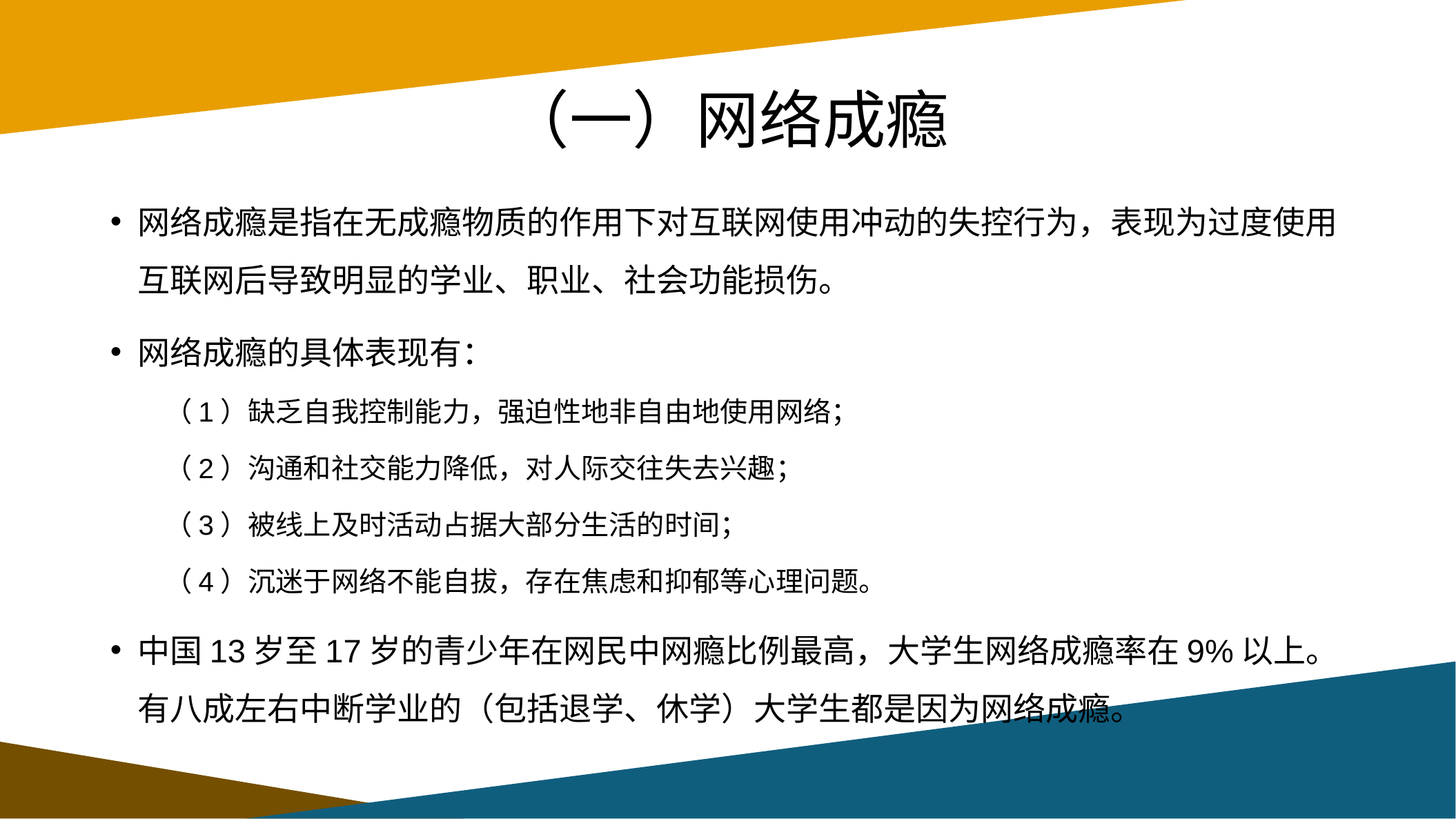

# （一）网络成瘾
网络成瘾是指在无成瘾物质的作用下对互联网使用冲动的失控行为，表现为过度使用互联网后导致明显的学业、职业、社会功能损伤。
网络成瘾的具体表现有：
（1）缺乏自我控制能力，强迫性地非自由地使用网络；
（2）沟通和社交能力降低，对人际交往失去兴趣；
（3）被线上及时活动占据大部分生活的时间；
（4）沉迷于网络不能自拔，存在焦虑和抑郁等心理问题。
中国13岁至17岁的青少年在网民中网瘾比例最高，大学生网络成瘾率在9%以上。有八成左右中断学业的（包括退学、休学）大学生都是因为网络成瘾。